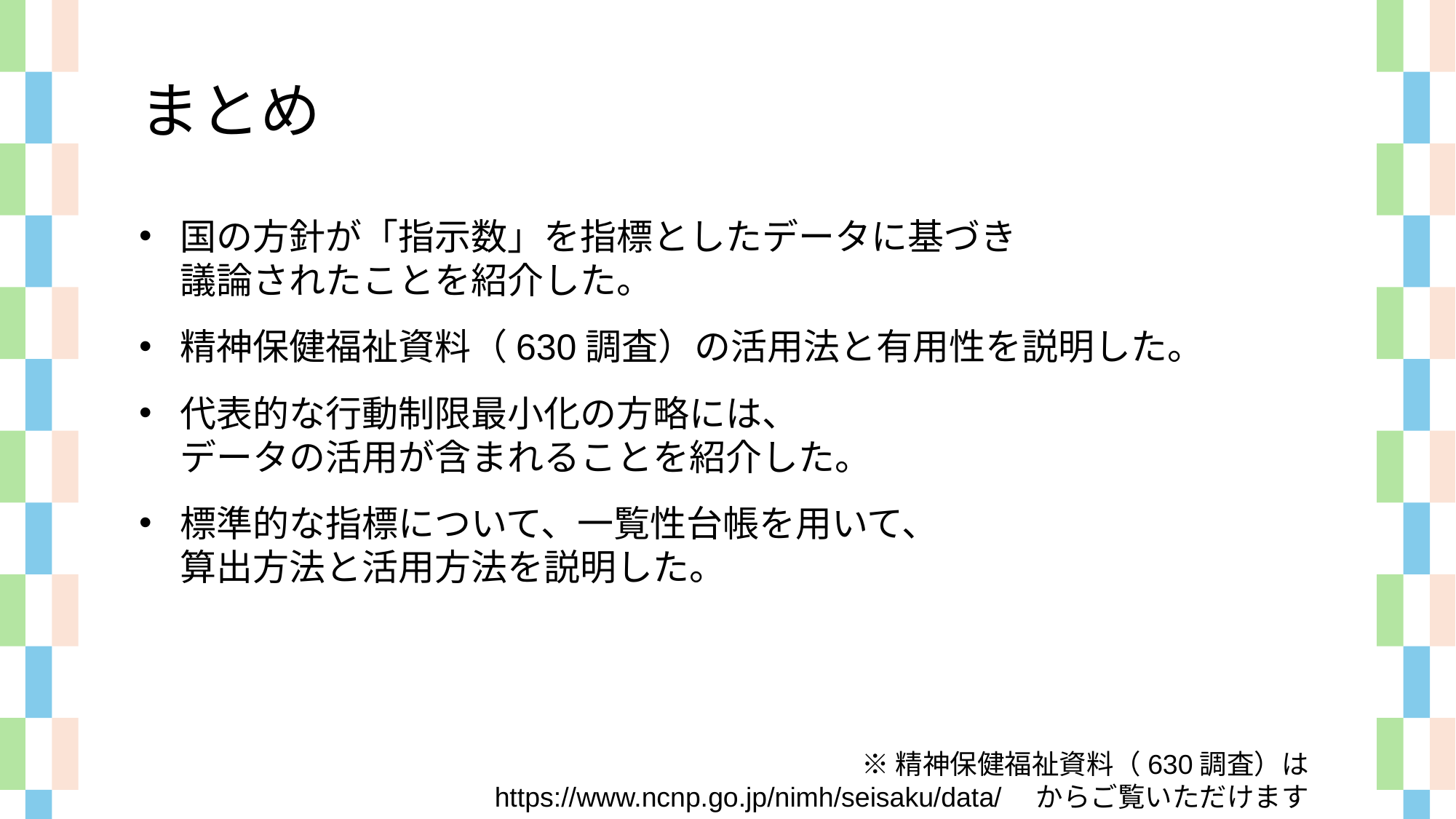

まとめ
国の方針が「指示数」を指標としたデータに基づき
議論されたことを紹介した。
精神保健福祉資料（630調査）の活用法と有用性を説明した。
代表的な行動制限最小化の方略には、
データの活用が含まれることを紹介した。
標準的な指標について、一覧性台帳を用いて、
算出方法と活用方法を説明した。
※精神保健福祉資料（630調査）は
　https://www.ncnp.go.jp/nimh/seisaku/data/　からご覧いただけます